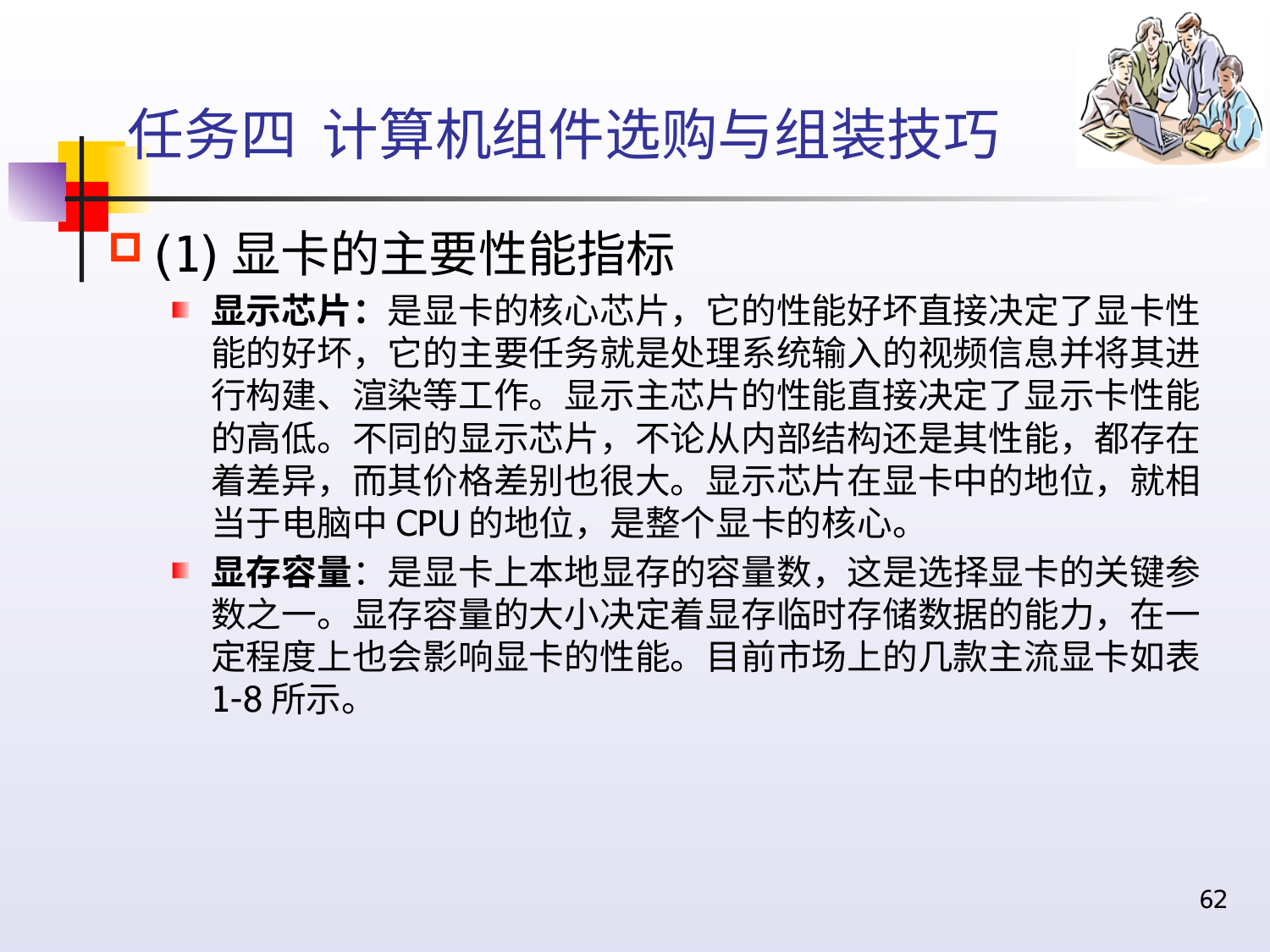

# 任务四  计算机组件选购与组装技巧
(1)显卡的主要性能指标
显示芯片：是显卡的核心芯片，它的性能好坏直接决定了显卡性能的好坏，它的主要任务就是处理系统输入的视频信息并将其进行构建、渲染等工作。显示主芯片的性能直接决定了显示卡性能的高低。不同的显示芯片，不论从内部结构还是其性能，都存在着差异，而其价格差别也很大。显示芯片在显卡中的地位，就相当于电脑中CPU的地位，是整个显卡的核心。
显存容量：是显卡上本地显存的容量数，这是选择显卡的关键参数之一。显存容量的大小决定着显存临时存储数据的能力，在一定程度上也会影响显卡的性能。目前市场上的几款主流显卡如表1-8所示。

62